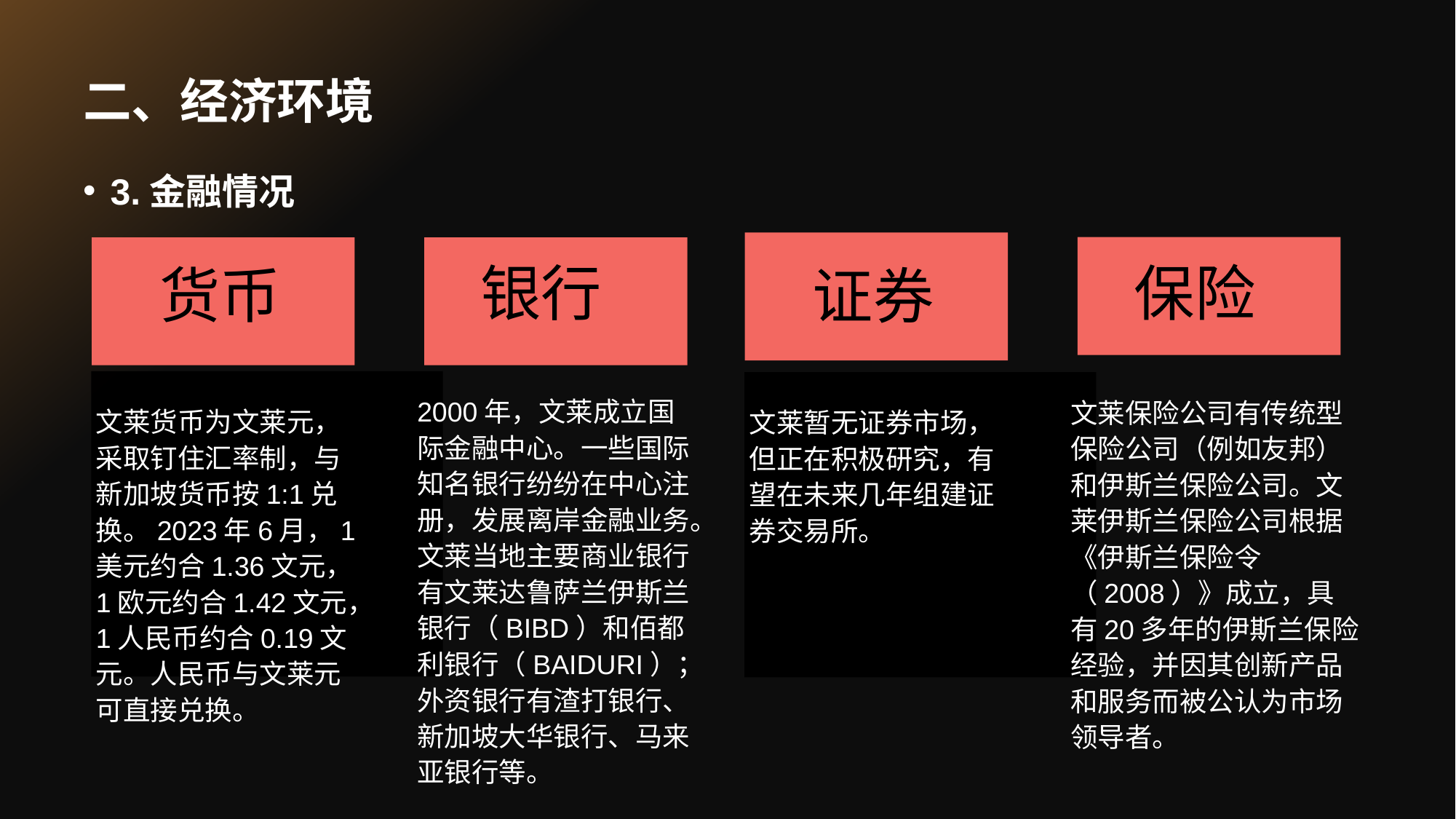

# 二、经济环境
3.金融情况

保险
银行
货币

证券

2000年，文莱成立国际金融中心。一些国际知名银行纷纷在中心注册，发展离岸金融业务。文莱当地主要商业银行有文莱达鲁萨兰伊斯兰银行（BIBD）和佰都利银行（BAIDURI）；外资银行有渣打银行、新加坡大华银行、马来亚银行等。
文莱保险公司有传统型保险公司（例如友邦）和伊斯兰保险公司。文莱伊斯兰保险公司根据《伊斯兰保险令（2008）》成立，具有20多年的伊斯兰保险经验，并因其创新产品和服务而被公认为市场领导者。
文莱货币为文莱元，采取钉住汇率制，与新加坡货币按1:1兑换。2023年6月，1美元约合1.36文元，1欧元约合1.42文元，1人民币约合0.19文元。人民币与文莱元可直接兑换。
文莱暂无证券市场，但正在积极研究，有望在未来几年组建证券交易所。